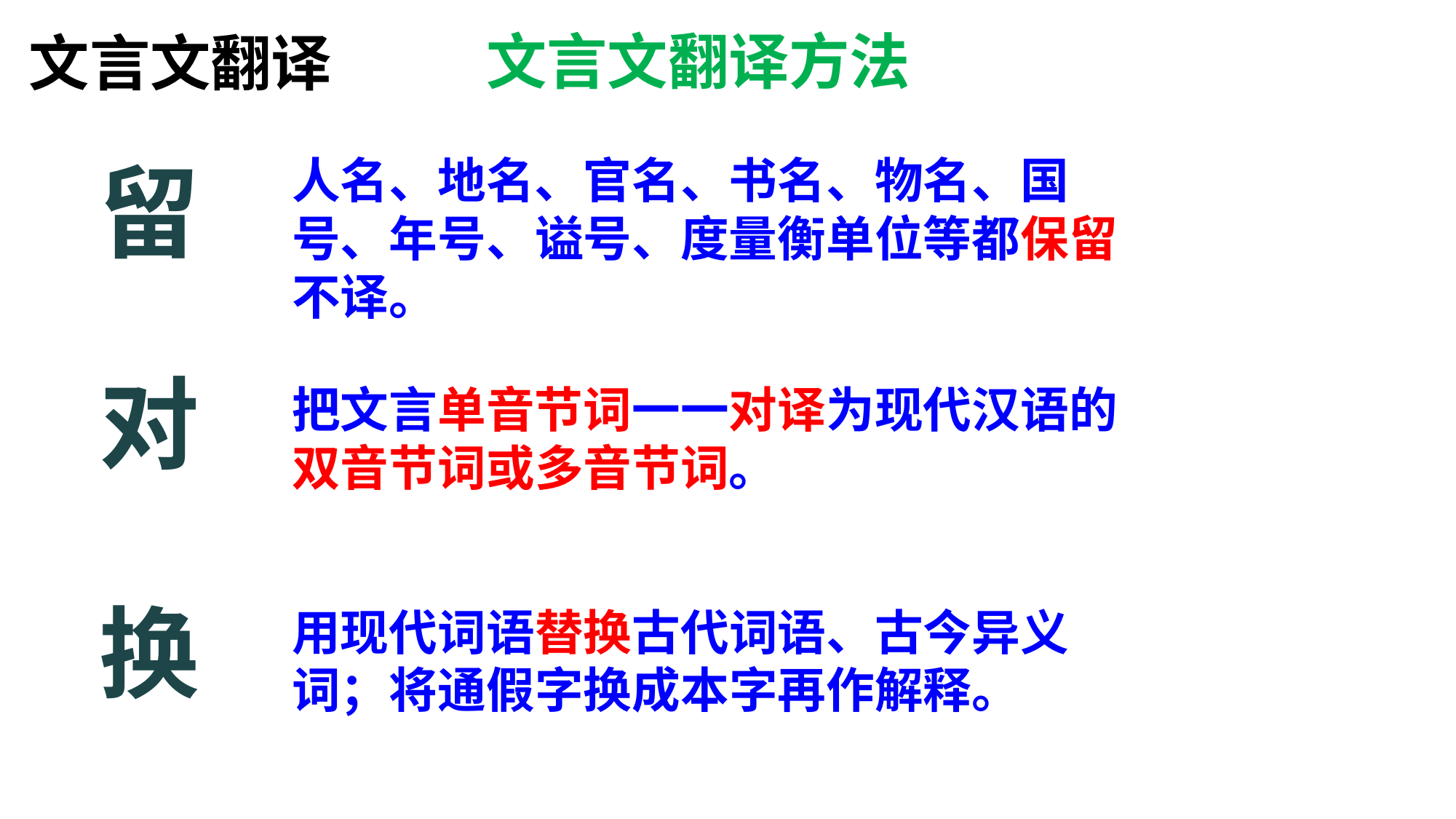

文言文翻译方法
文言文翻译
留
人名、地名、官名、书名、物名、国号、年号、谥号、度量衡单位等都保留不译。
对
把文言单音节词一一对译为现代汉语的双音节词或多音节词。
换
用现代词语替换古代词语、古今异义词；将通假字换成本字再作解释。